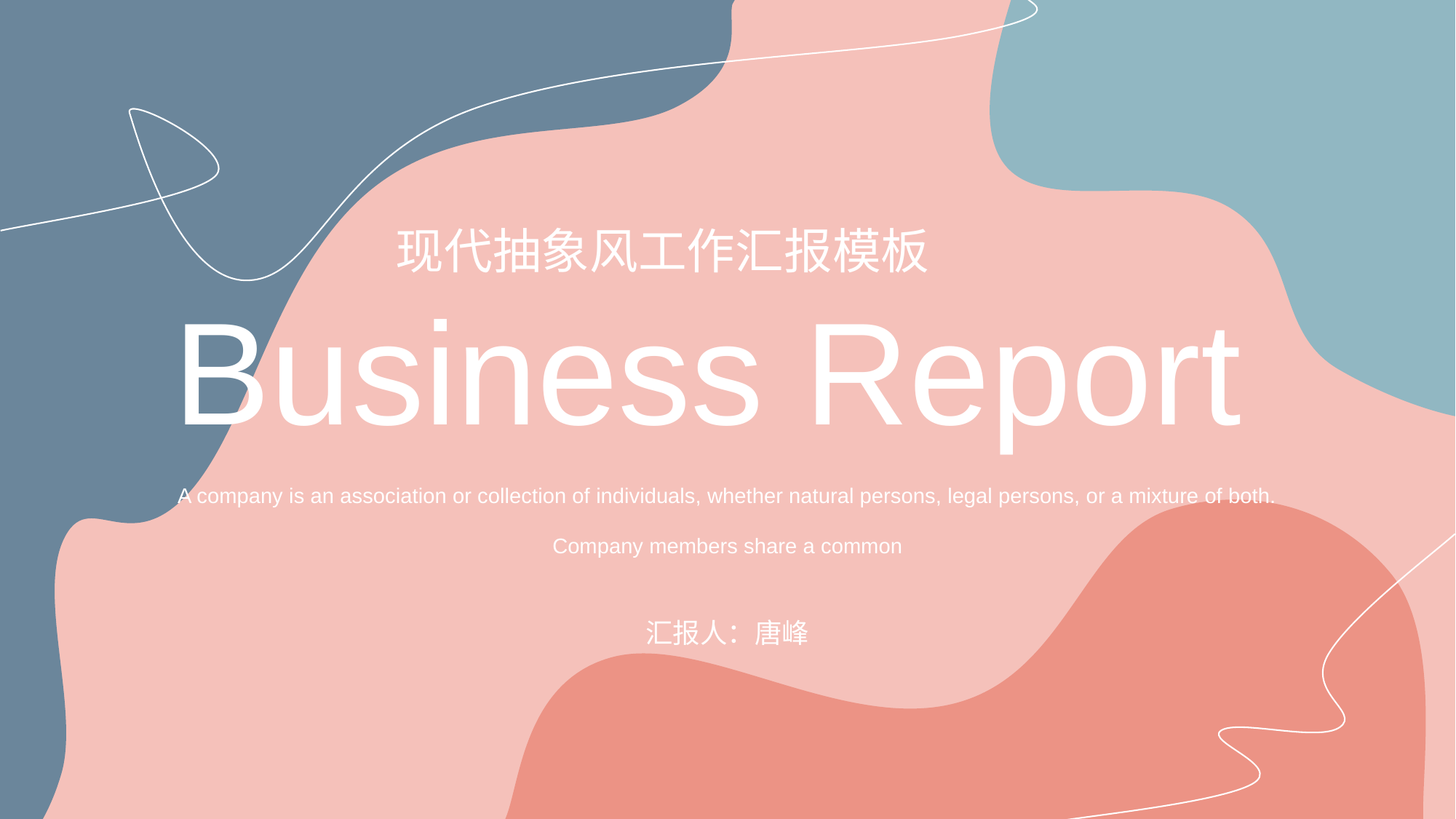

现代抽象风工作汇报模板
Business Report
A company is an association or collection of individuals, whether natural persons, legal persons, or a mixture of both. Company members share a common
汇报人：唐峰